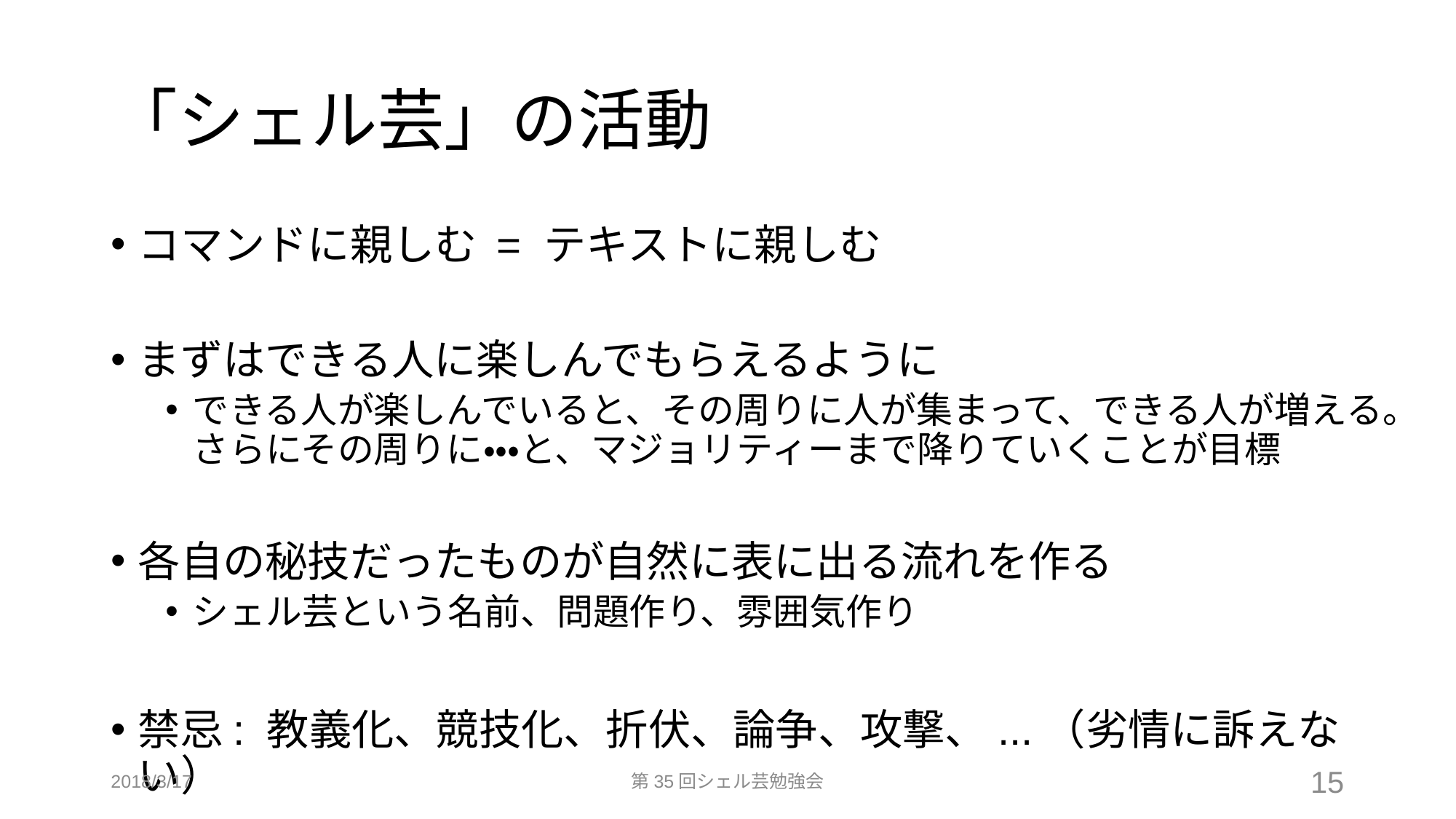

# 「シェル芸」の活動
コマンドに親しむ = テキストに親しむ

まずはできる人に楽しんでもらえるように
できる人が楽しんでいると、その周りに人が集まって、できる人が増える。さらにその周りに・・・と、マジョリティーまで降りていくことが目標

各自の秘技だったものが自然に表に出る流れを作る
シェル芸という名前、問題作り、雰囲気作り

禁忌: 教義化、競技化、折伏、論争、攻撃、...（劣情に訴えない）
2018/3/17
第35回シェル芸勉強会
15